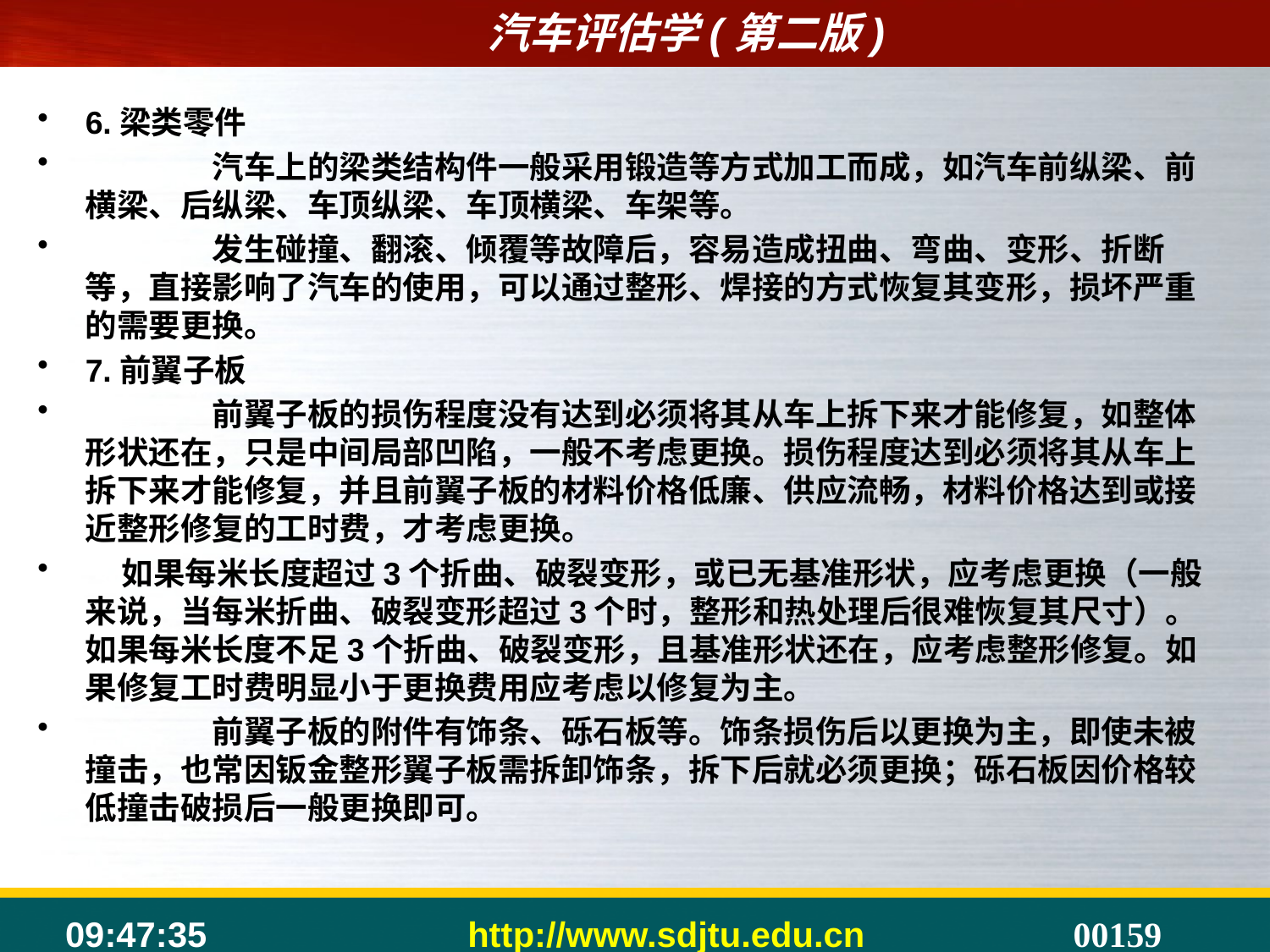

#
6.梁类零件
	汽车上的梁类结构件一般采用锻造等方式加工而成，如汽车前纵梁、前横梁、后纵梁、车顶纵梁、车顶横梁、车架等。
	发生碰撞、翻滚、倾覆等故障后，容易造成扭曲、弯曲、变形、折断等，直接影响了汽车的使用，可以通过整形、焊接的方式恢复其变形，损坏严重的需要更换。
7.前翼子板
	前翼子板的损伤程度没有达到必须将其从车上拆下来才能修复，如整体形状还在，只是中间局部凹陷，一般不考虑更换。损伤程度达到必须将其从车上拆下来才能修复，并且前翼子板的材料价格低廉、供应流畅，材料价格达到或接近整形修复的工时费，才考虑更换。
    如果每米长度超过3个折曲、破裂变形，或已无基准形状，应考虑更换（一般来说，当每米折曲、破裂变形超过3个时，整形和热处理后很难恢复其尺寸）。如果每米长度不足3个折曲、破裂变形，且基准形状还在，应考虑整形修复。如果修复工时费明显小于更换费用应考虑以修复为主。
	前翼子板的附件有饰条、砾石板等。饰条损伤后以更换为主，即使未被撞击，也常因钣金整形翼子板需拆卸饰条，拆下后就必须更换；砾石板因价格较低撞击破损后一般更换即可。